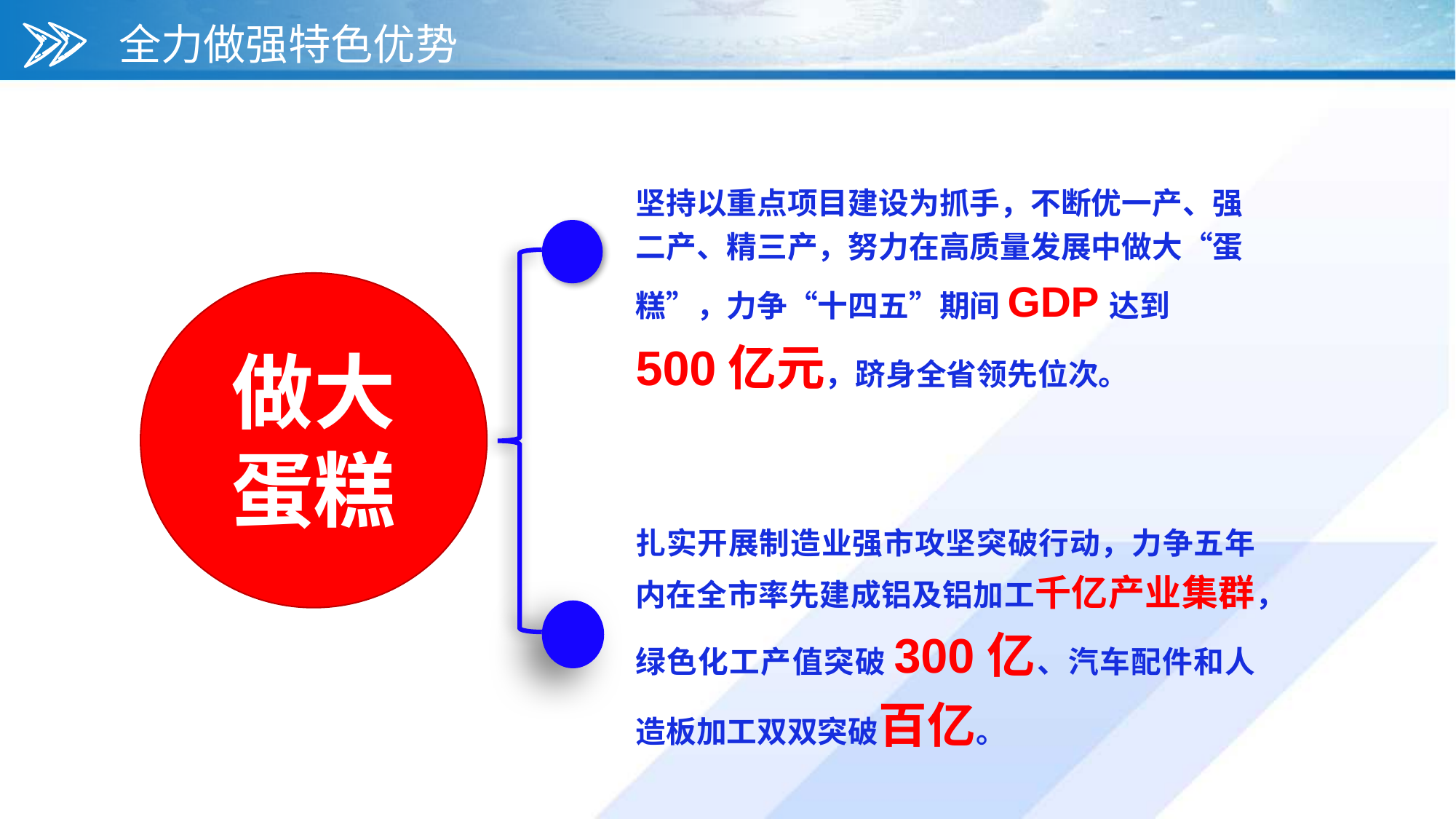

全力做强特色优势
坚持以重点项目建设为抓手，不断优一产、强二产、精三产，努力在高质量发展中做大“蛋糕”，力争“十四五”期间GDP达到500亿元，跻身全省领先位次。

做大
蛋糕
扎实开展制造业强市攻坚突破行动，力争五年内在全市率先建成铝及铝加工千亿产业集群，绿色化工产值突破300亿、汽车配件和人造板加工双双突破百亿。